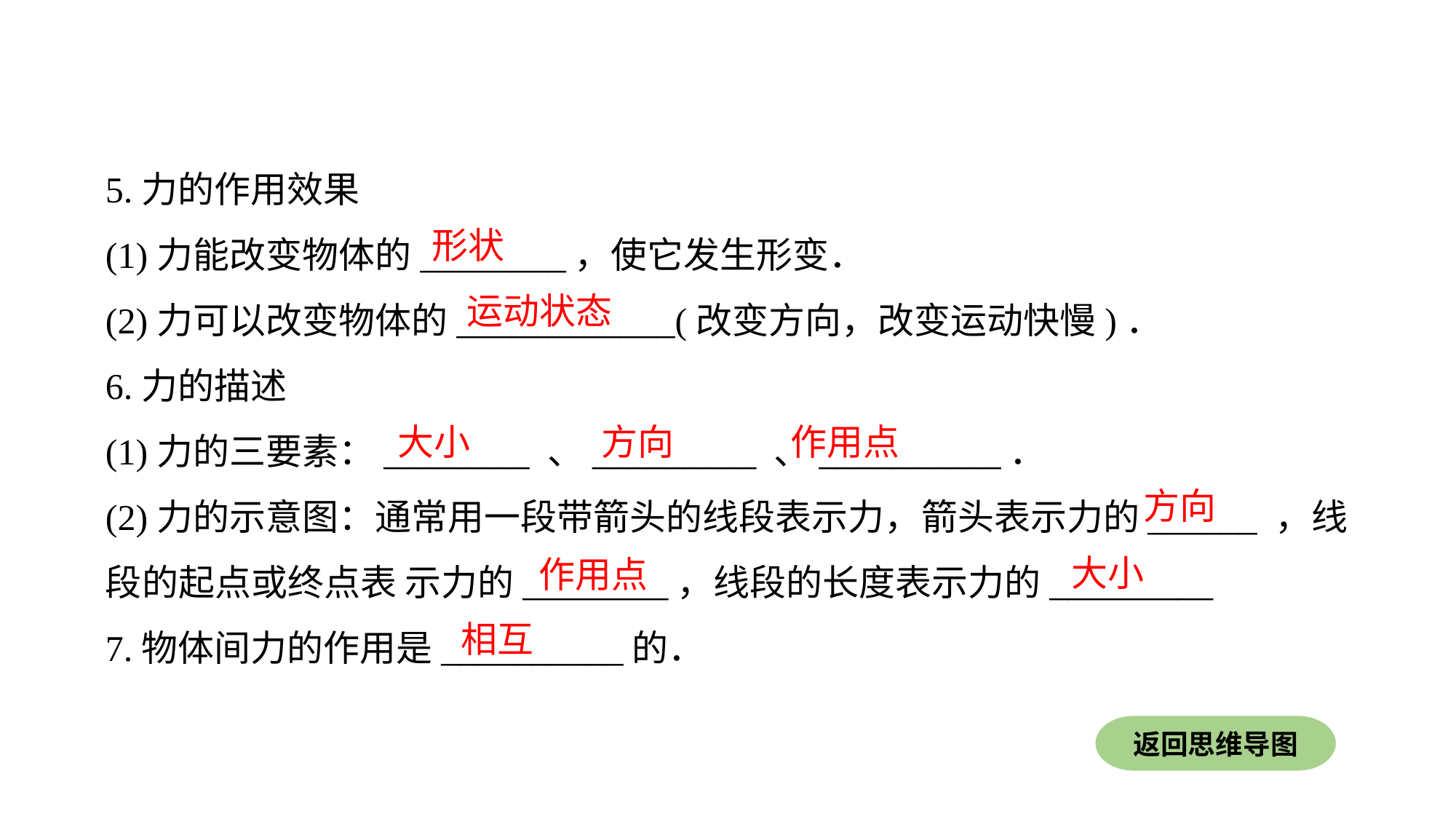

5.力的作用效果
(1)力能改变物体的________，使它发生形变．
(2)力可以改变物体的____________(改变方向，改变运动快慢)．
6.力的描述
(1)力的三要素：________ 、_________ 、__________．
(2)力的示意图：通常用一段带箭头的线段表示力，箭头表示力的______ ，线段的起点或终点表 示力的________，线段的长度表示力的_________
7.物体间力的作用是__________的．
形状
运动状态
大小
方向
作用点
方向
大小
作用点
相互
返回思维导图